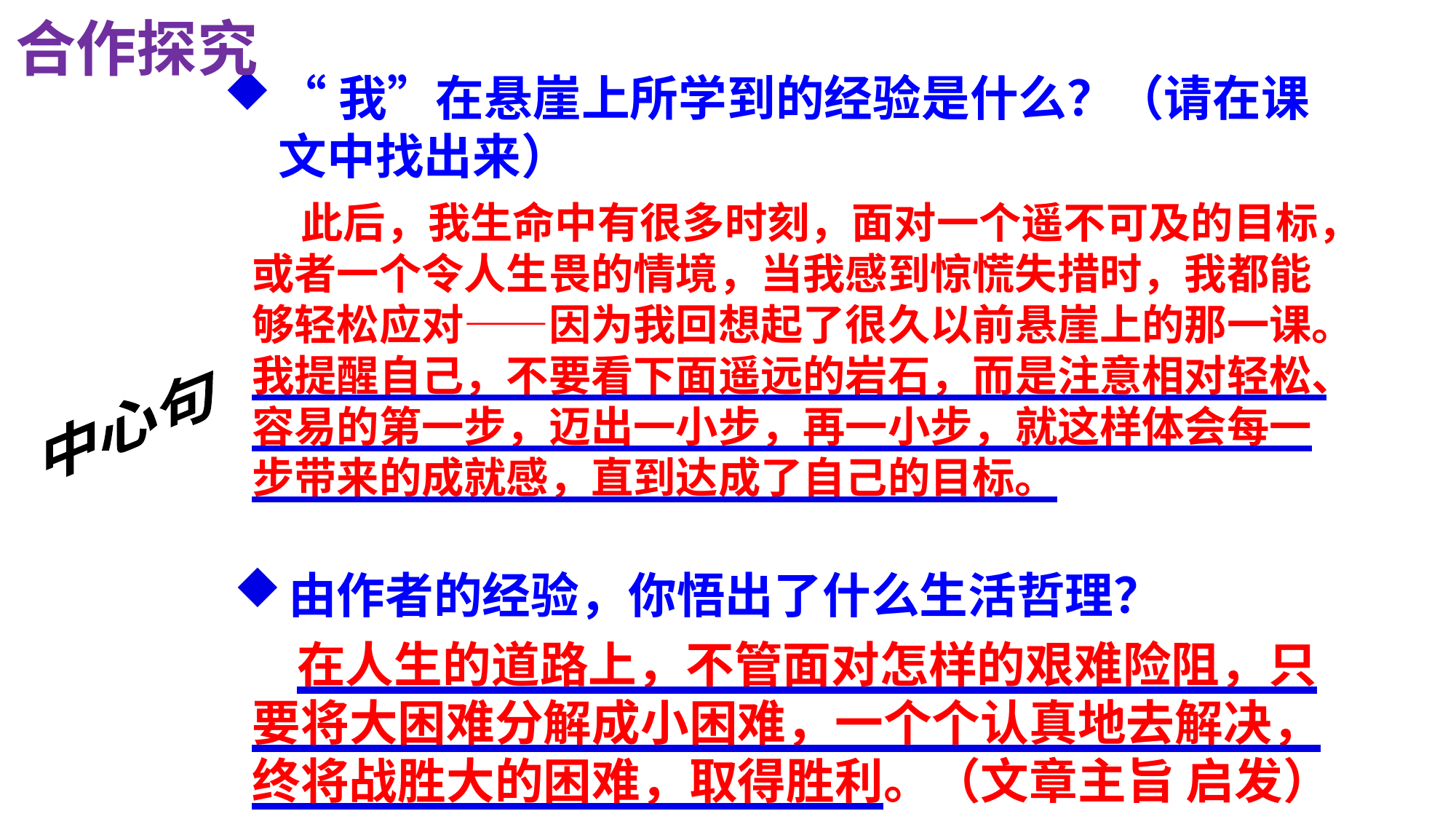

合作探究
“我”在悬崖上所学到的经验是什么？（请在课文中找出来）
    此后，我生命中有很多时刻，面对一个遥不可及的目标，或者一个令人生畏的情境，当我感到惊慌失措时，我都能够轻松应对——因为我回想起了很久以前悬崖上的那一课。我提醒自己，不要看下面遥远的岩石，而是注意相对轻松、容易的第一步，迈出一小步，再一小步，就这样体会每一步带来的成就感，直到达成了自己的目标。
中心句
由作者的经验，你悟出了什么生活哲理？
   在人生的道路上，不管面对怎样的艰难险阻，只要将大困难分解成小困难，一个个认真地去解决，终将战胜大的困难，取得胜利。（文章主旨 启发）